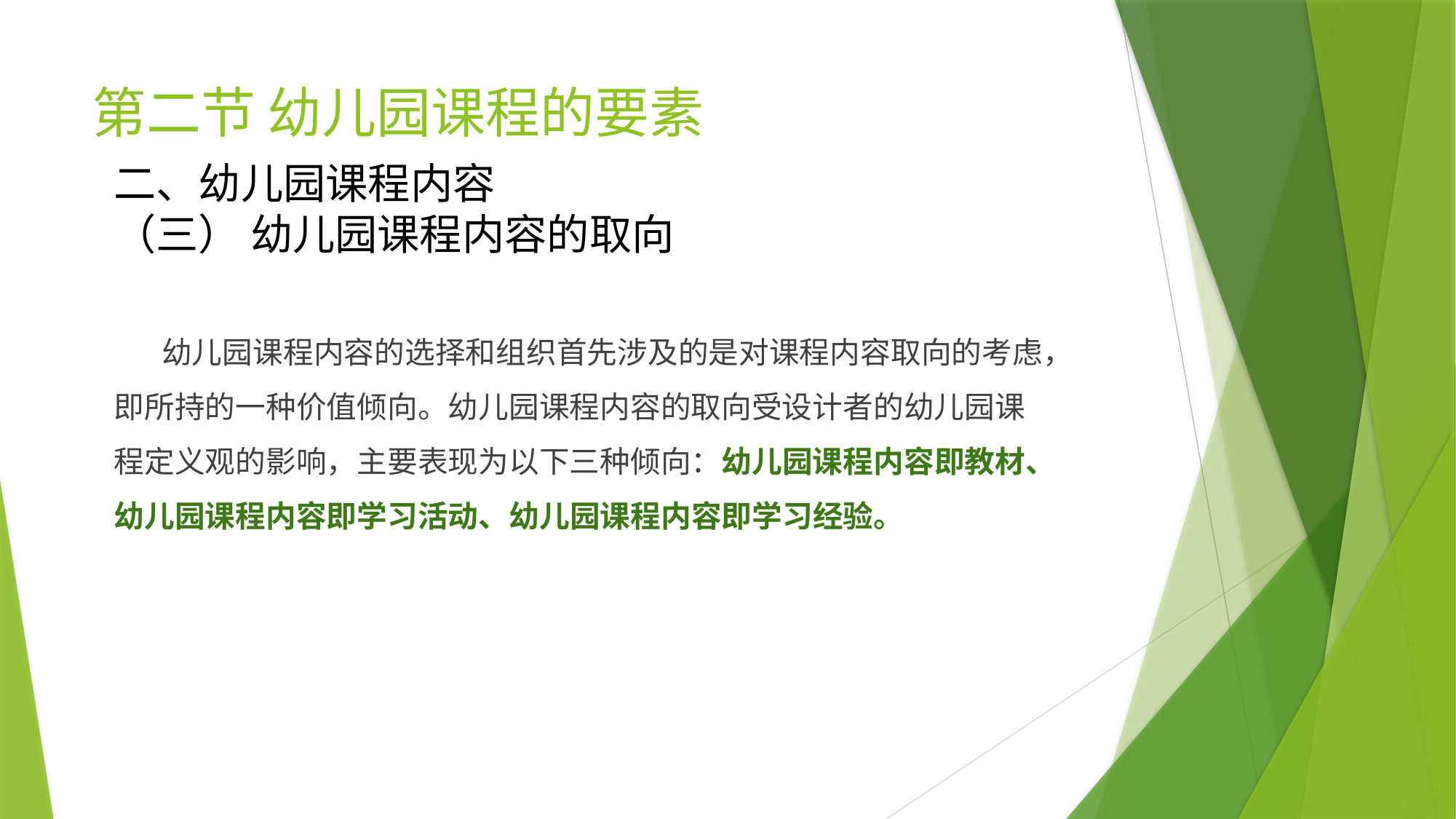

# 第二节 幼儿园课程的要素
二、幼儿园课程内容
（三） 幼儿园课程内容的取向
      幼儿园课程内容的选择和组织首先涉及的是对课程内容取向的考虑，即所持的一种价值倾向。幼儿园课程内容的取向受设计者的幼儿园课程定义观的影响，主要表现为以下三种倾向：幼儿园课程内容即教材、幼儿园课程内容即学习活动、幼儿园课程内容即学习经验。